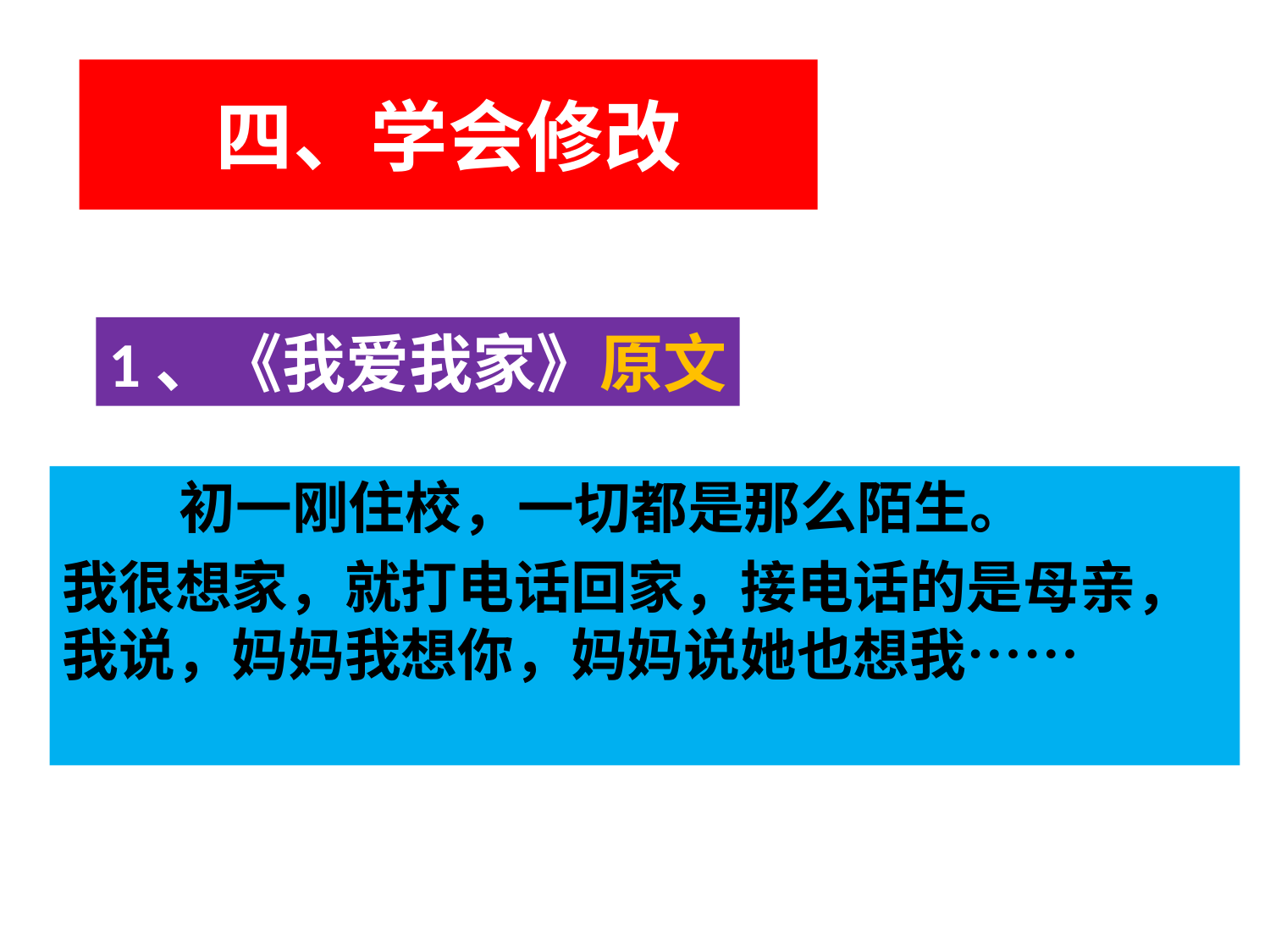

# 四、学会修改
1、《我爱我家》原文
        初一刚住校，一切都是那么陌生。
我很想家，就打电话回家，接电话的是母亲，我说，妈妈我想你，妈妈说她也想我……